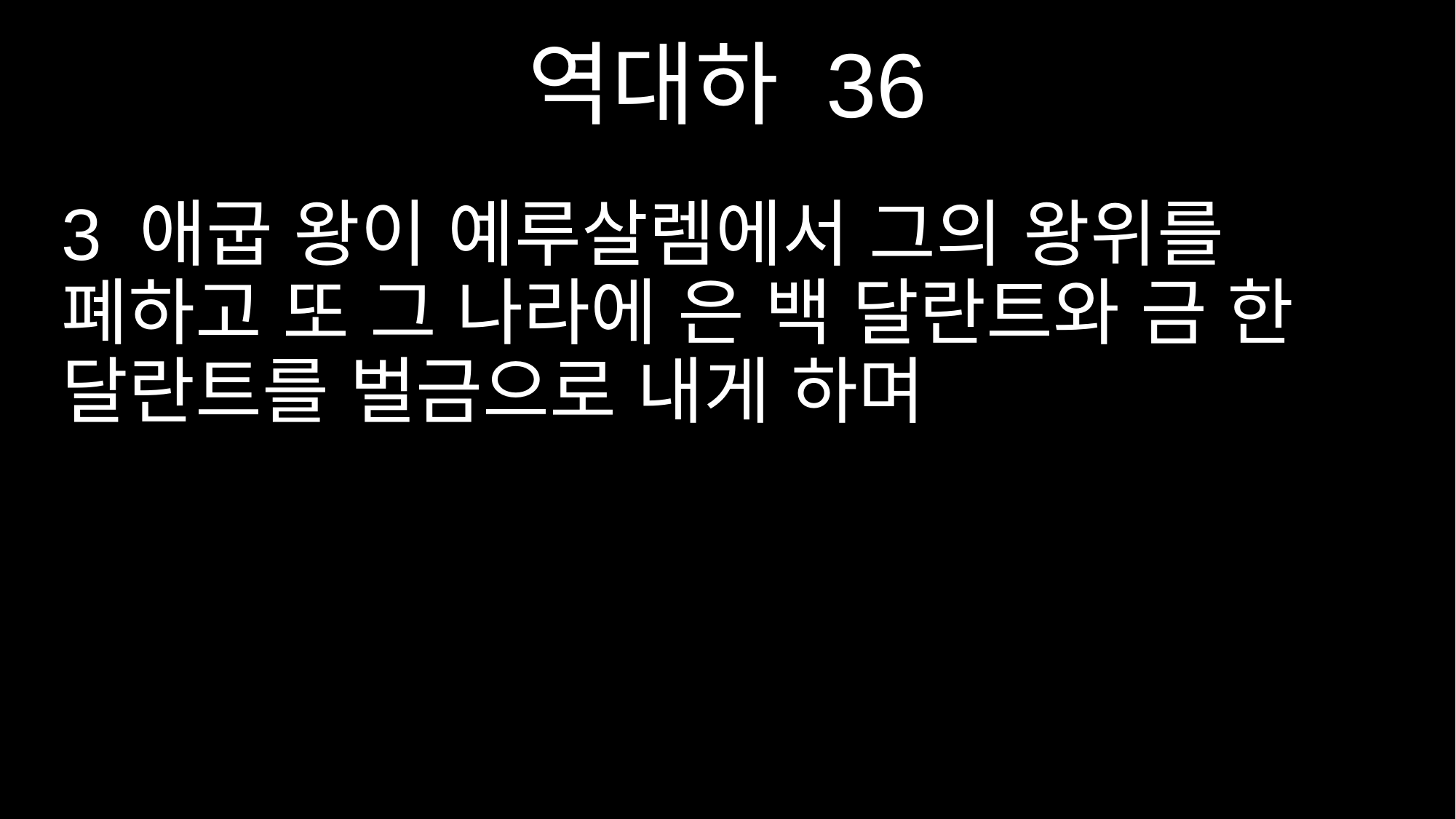

역대하 36
3 애굽 왕이 예루살렘에서 그의 왕위를 폐하고 또 그 나라에 은 백 달란트와 금 한 달란트를 벌금으로 내게 하며